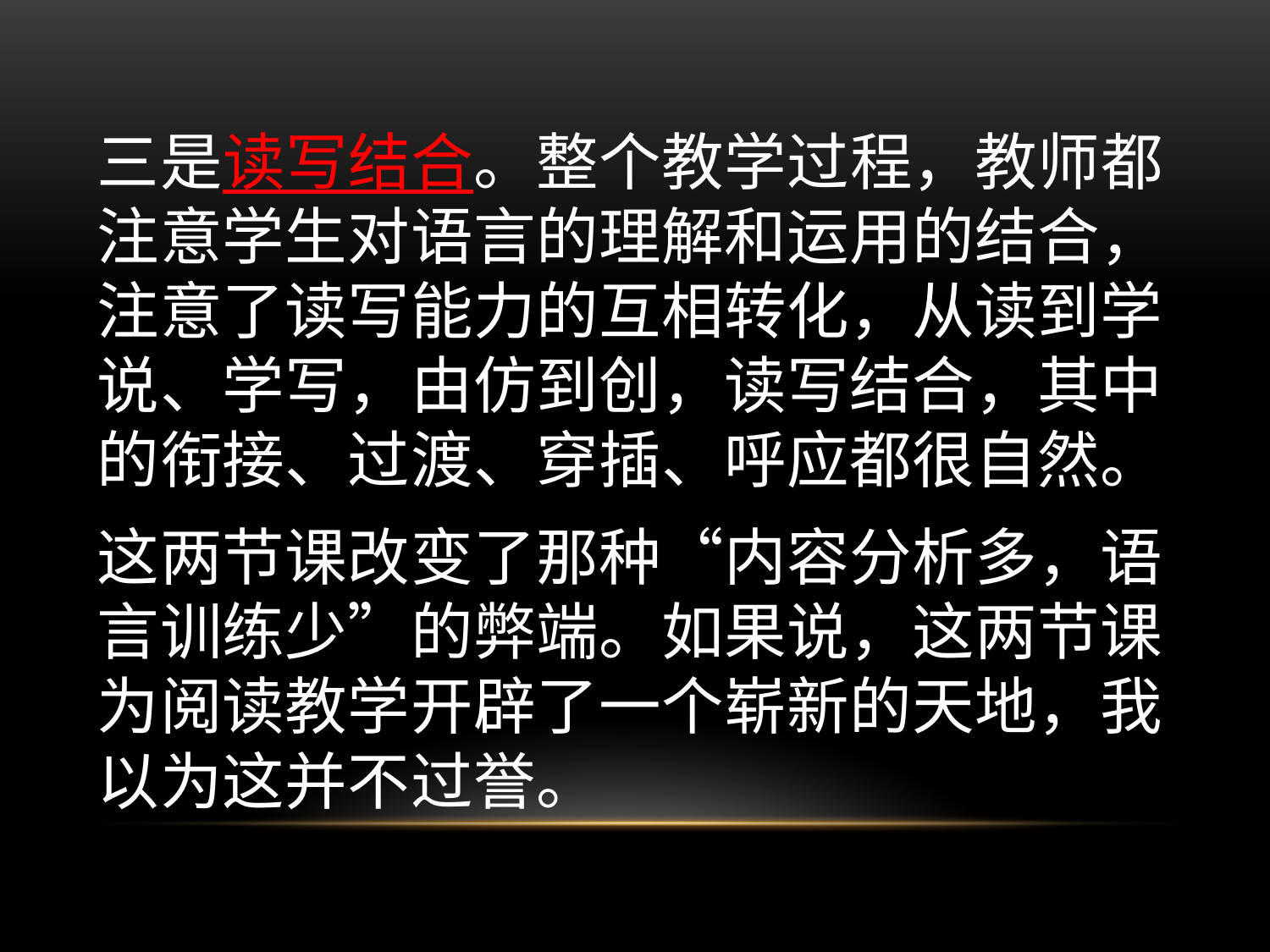

#
三是读写结合。整个教学过程，教师都注意学生对语言的理解和运用的结合，注意了读写能力的互相转化，从读到学说、学写，由仿到创，读写结合，其中的衔接、过渡、穿插、呼应都很自然。
这两节课改变了那种“内容分析多，语言训练少”的弊端。如果说，这两节课为阅读教学开辟了一个崭新的天地，我以为这并不过誉。